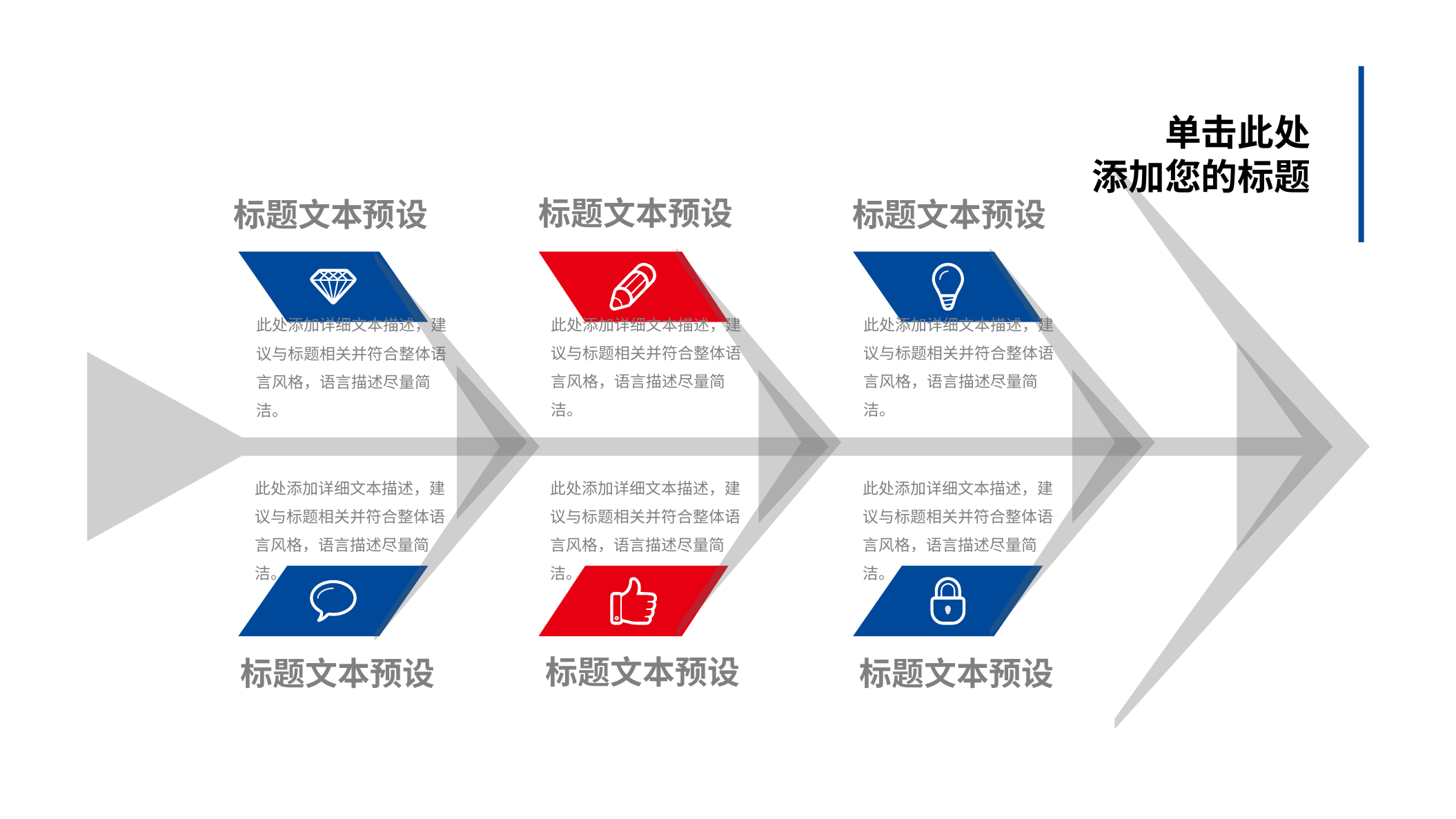

单击此处
添加您的标题

标题文本预设
标题文本预设
标题文本预设

此处添加详细文本描述，建议与标题相关并符合整体语言风格，语言描述尽量简洁。
此处添加详细文本描述，建议与标题相关并符合整体语言风格，语言描述尽量简洁。
此处添加详细文本描述，建议与标题相关并符合整体语言风格，语言描述尽量简洁。
此处添加详细文本描述，建议与标题相关并符合整体语言风格，语言描述尽量简洁。
此处添加详细文本描述，建议与标题相关并符合整体语言风格，语言描述尽量简洁。
此处添加详细文本描述，建议与标题相关并符合整体语言风格，语言描述尽量简洁。

标题文本预设
标题文本预设
标题文本预设